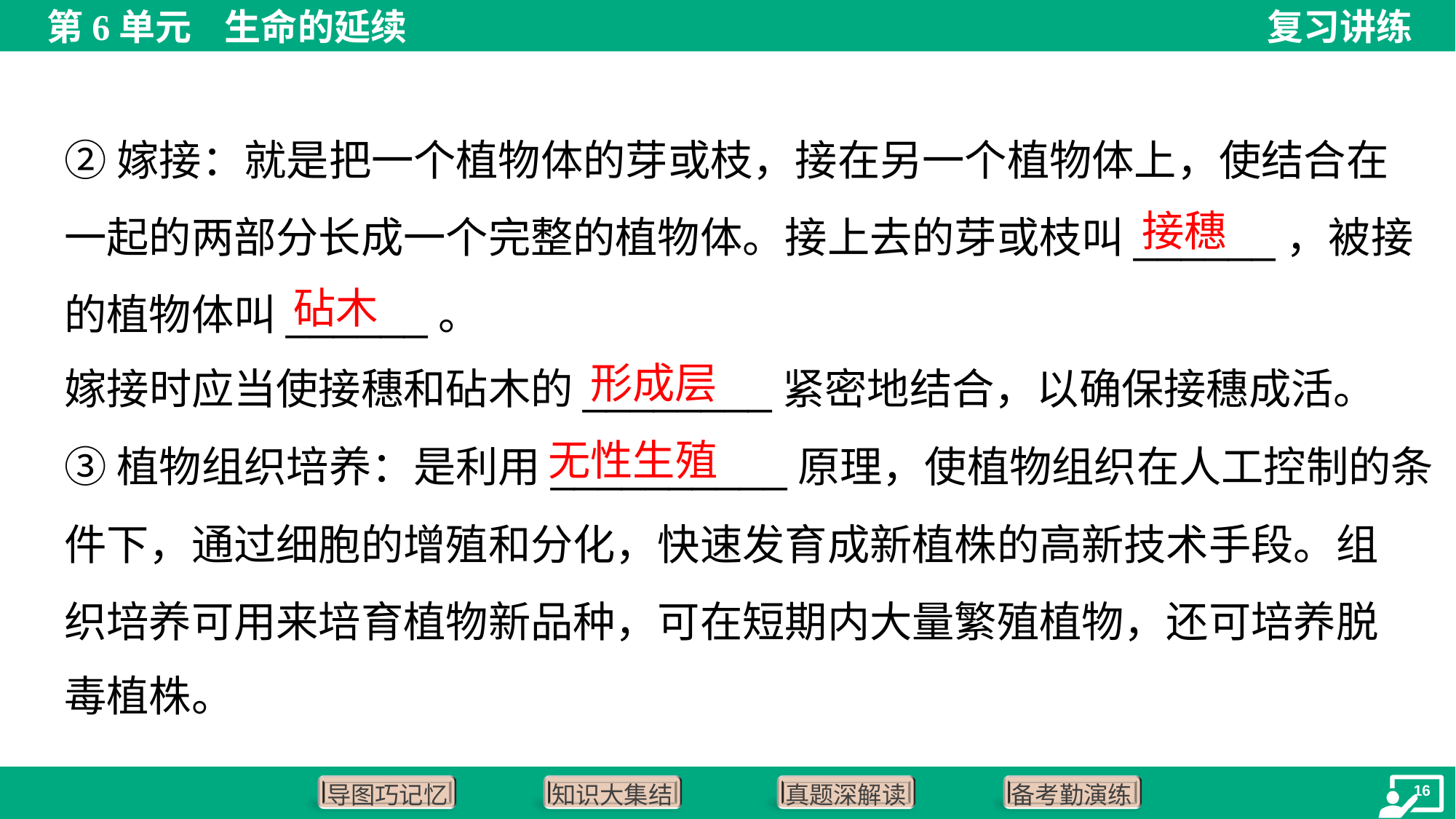

②嫁接：就是把一个植物体的芽或枝，接在另一个植物体上，使结合在
一起的两部分长成一个完整的植物体。接上去的芽或枝叫______，被接
的植物体叫______。
嫁接时应当使接穗和砧木的________紧密地结合，以确保接穗成活。
接穗
砧木
形成层
无性生殖
③植物组织培养：是利用__________原理，使植物组织在人工控制的条
件下，通过细胞的增殖和分化，快速发育成新植株的高新技术手段。组
织培养可用来培育植物新品种，可在短期内大量繁殖植物，还可培养脱
毒植株。